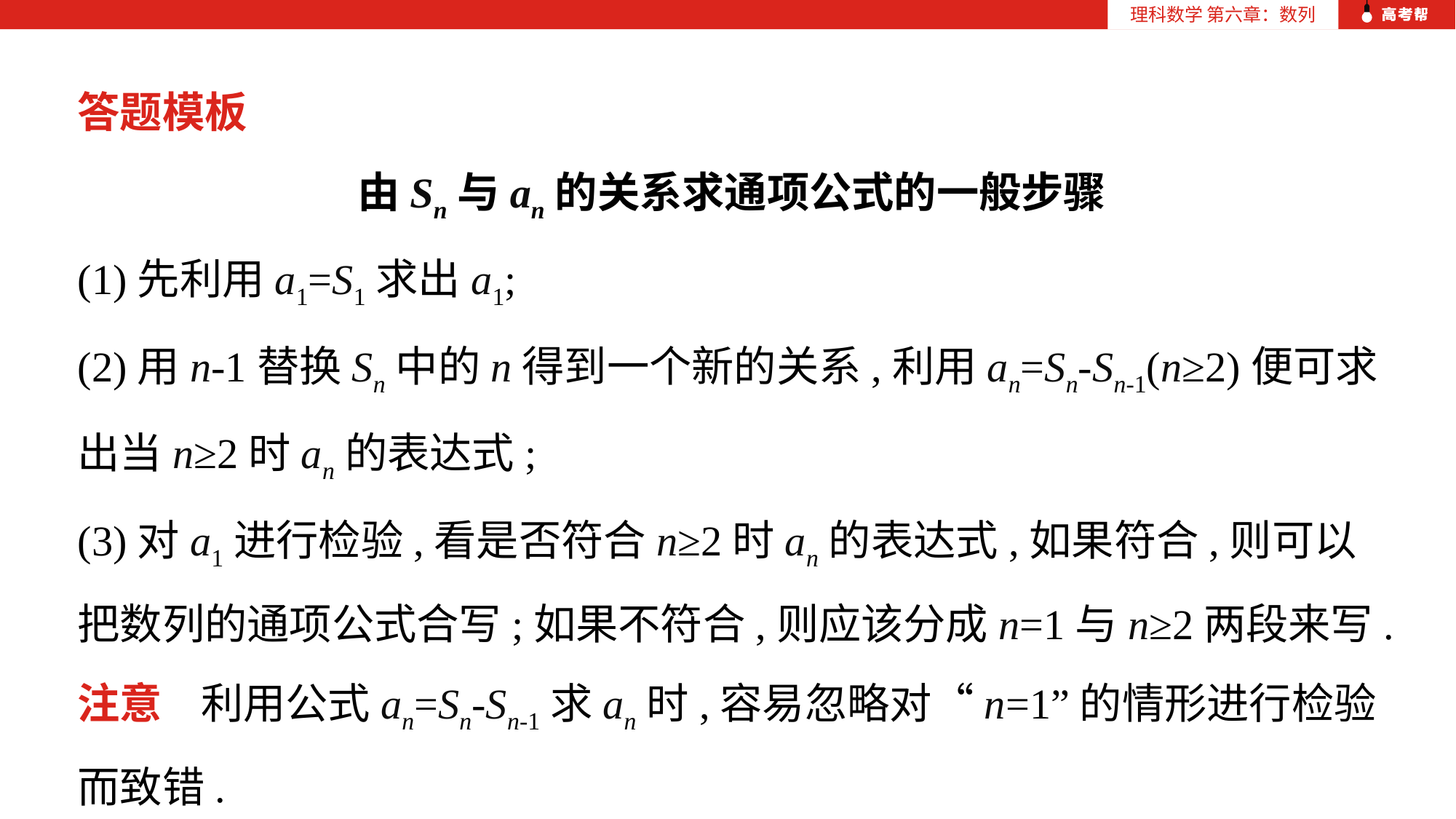

答题模板
由Sn与an的关系求通项公式的一般步骤
(1)先利用a1=S1求出a1;
(2)用n-1替换Sn中的n得到一个新的关系,利用an=Sn-Sn-1(n≥2)便可求出当n≥2时an的表达式;
(3)对a1进行检验,看是否符合n≥2时an的表达式,如果符合,则可以把数列的通项公式合写;如果不符合,则应该分成n=1与n≥2两段来写.
注意    利用公式an=Sn-Sn-1求an时,容易忽略对“n=1”的情形进行检验而致错.